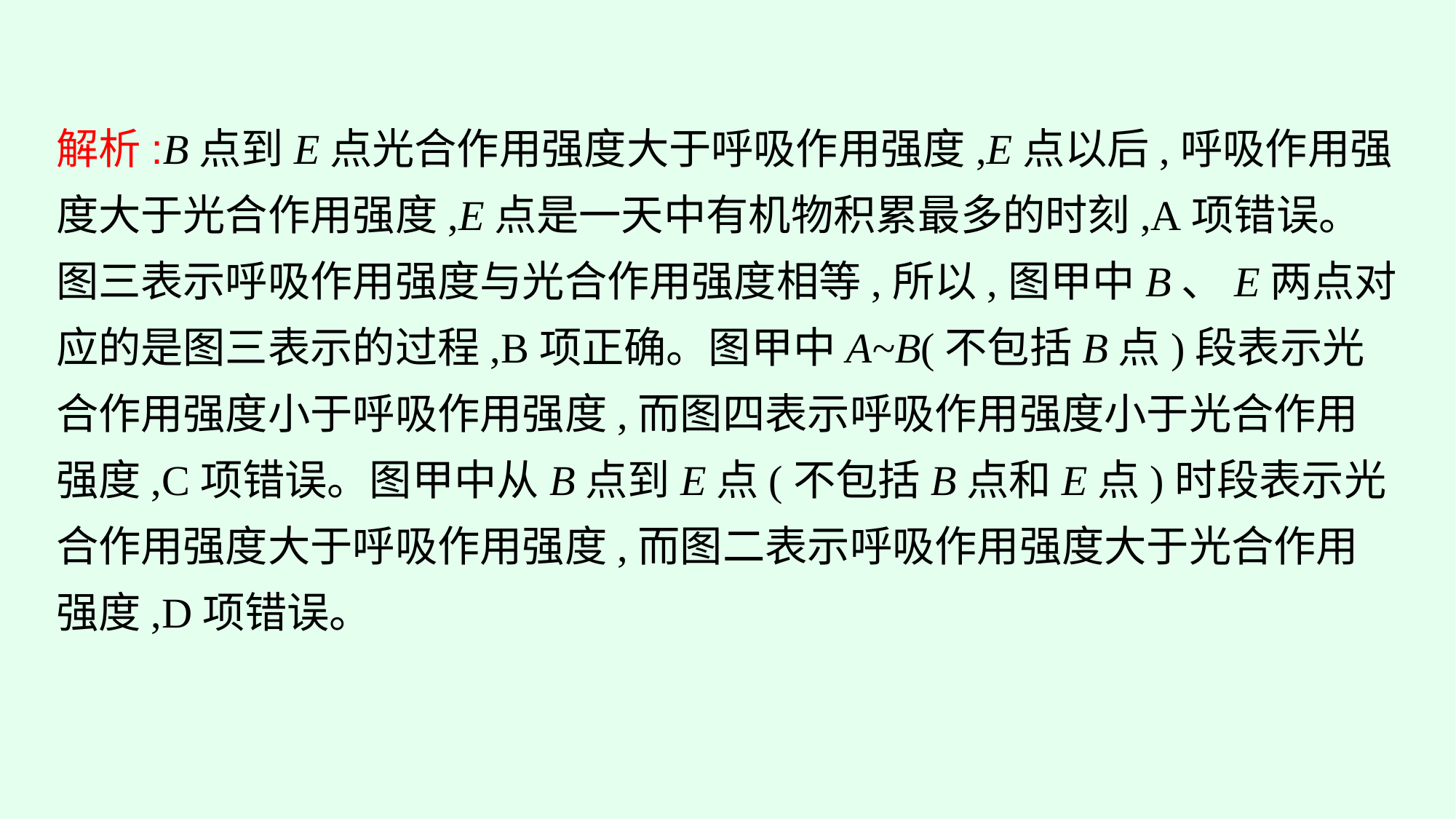

解析:B点到E点光合作用强度大于呼吸作用强度,E点以后,呼吸作用强度大于光合作用强度,E点是一天中有机物积累最多的时刻,A项错误。图三表示呼吸作用强度与光合作用强度相等,所以,图甲中B、E两点对应的是图三表示的过程,B项正确。图甲中A~B(不包括B点)段表示光合作用强度小于呼吸作用强度,而图四表示呼吸作用强度小于光合作用强度,C项错误。图甲中从B点到E点(不包括B点和E点)时段表示光合作用强度大于呼吸作用强度,而图二表示呼吸作用强度大于光合作用强度,D项错误。